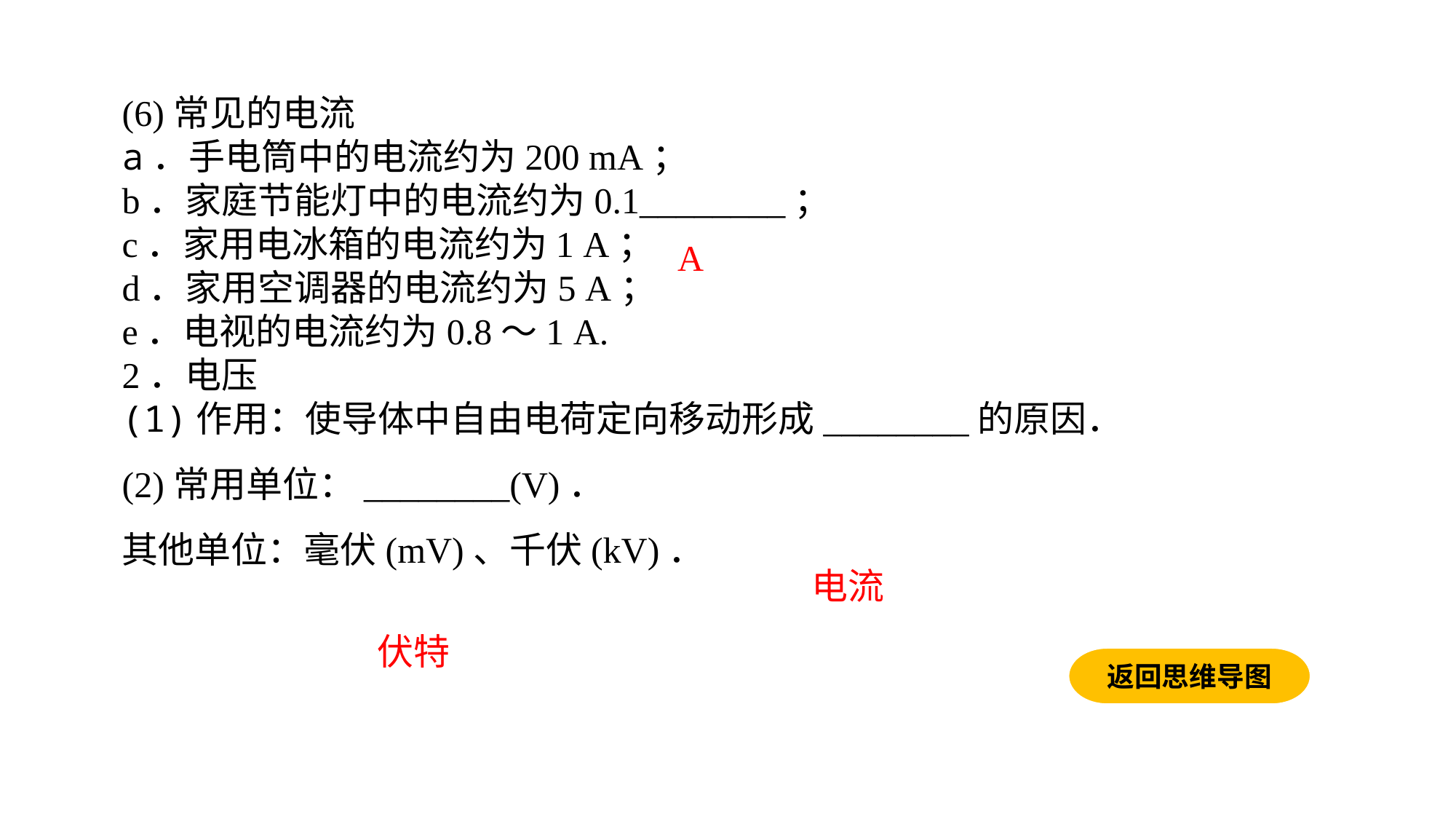

(6)常见的电流a．手电筒中的电流约为200 mA；b．家庭节能灯中的电流约为0.1________；c．家用电冰箱的电流约为1 A；d．家用空调器的电流约为5 A；e．电视的电流约为0.8～1 A.2．电压(1)作用：使导体中自由电荷定向移动形成________的原因．(2)常用单位：________(V)．
其他单位：毫伏(mV)、千伏(kV)．
A
电流
伏特
返回思维导图